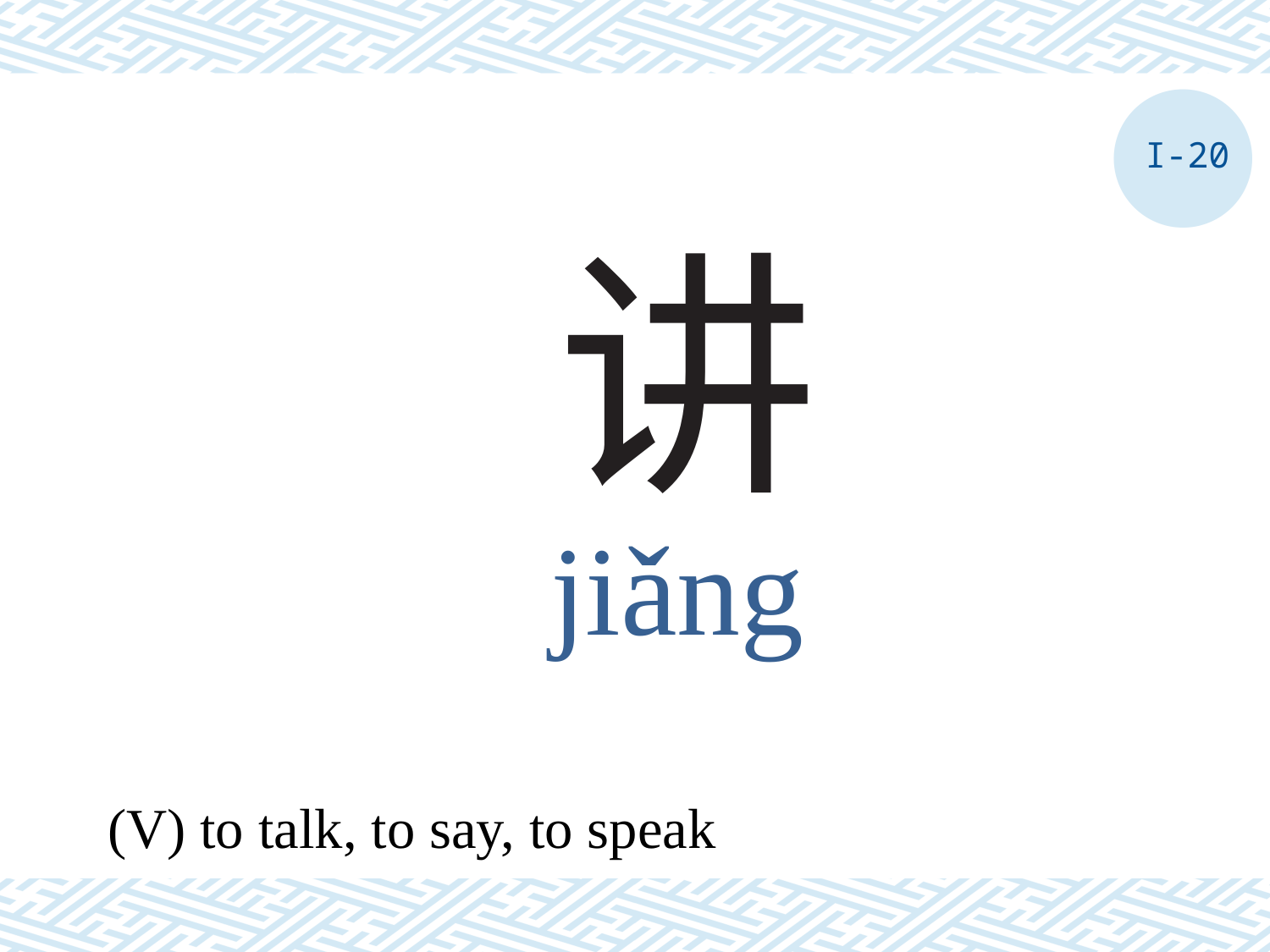

I-20

# 讲
jiǎng
(V) to talk, to say, to speak